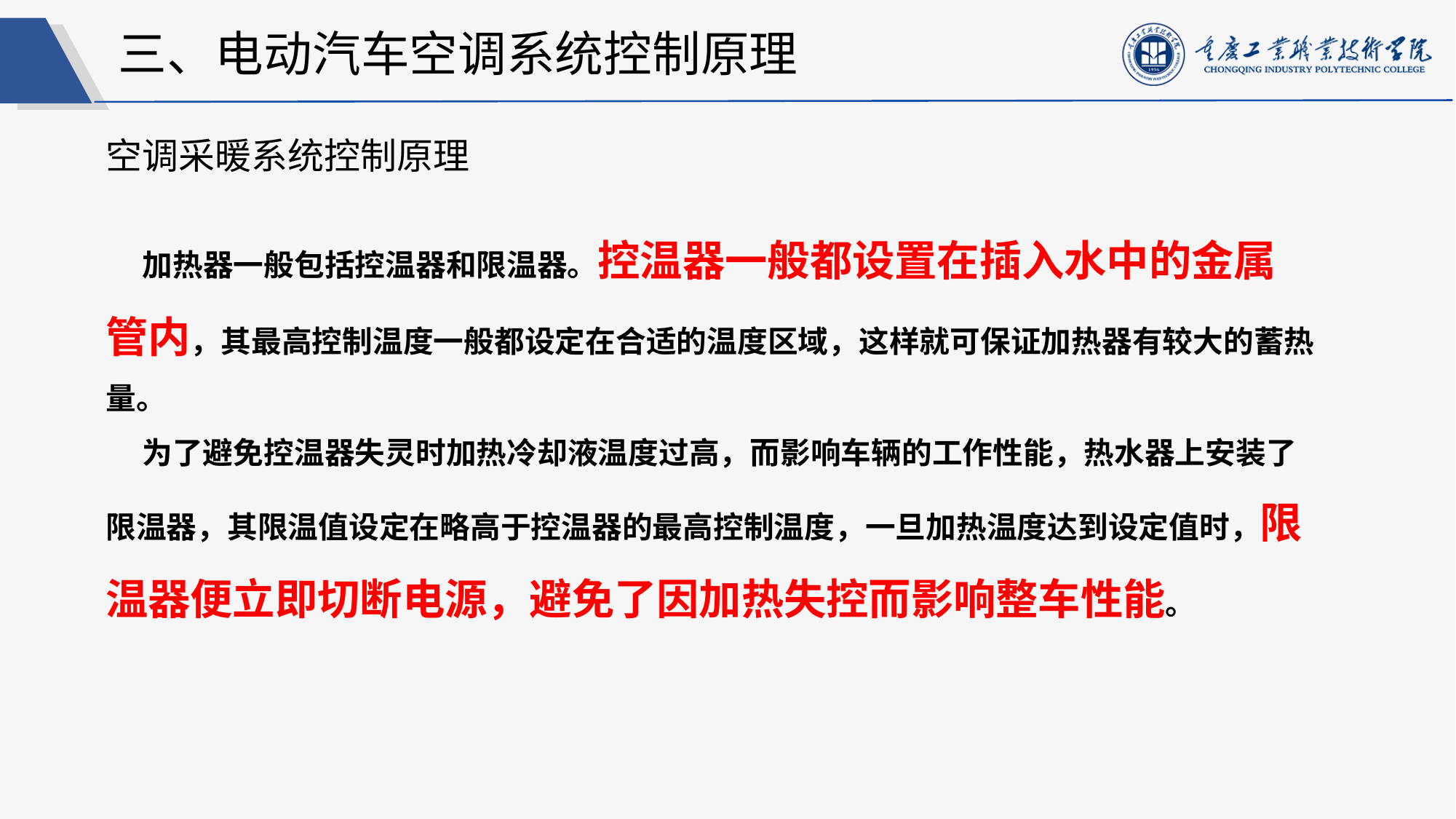

三、电动汽车空调系统控制原理
空调采暖系统控制原理
加热器一般包括控温器和限温器。控温器一般都设置在插入水中的金属管内，其最高控制温度一般都设定在合适的温度区域，这样就可保证加热器有较大的蓄热量。
为了避免控温器失灵时加热冷却液温度过高，而影响车辆的工作性能，热水器上安装了限温器，其限温值设定在略高于控温器的最高控制温度，一旦加热温度达到设定值时，限温器便立即切断电源，避免了因加热失控而影响整车性能。